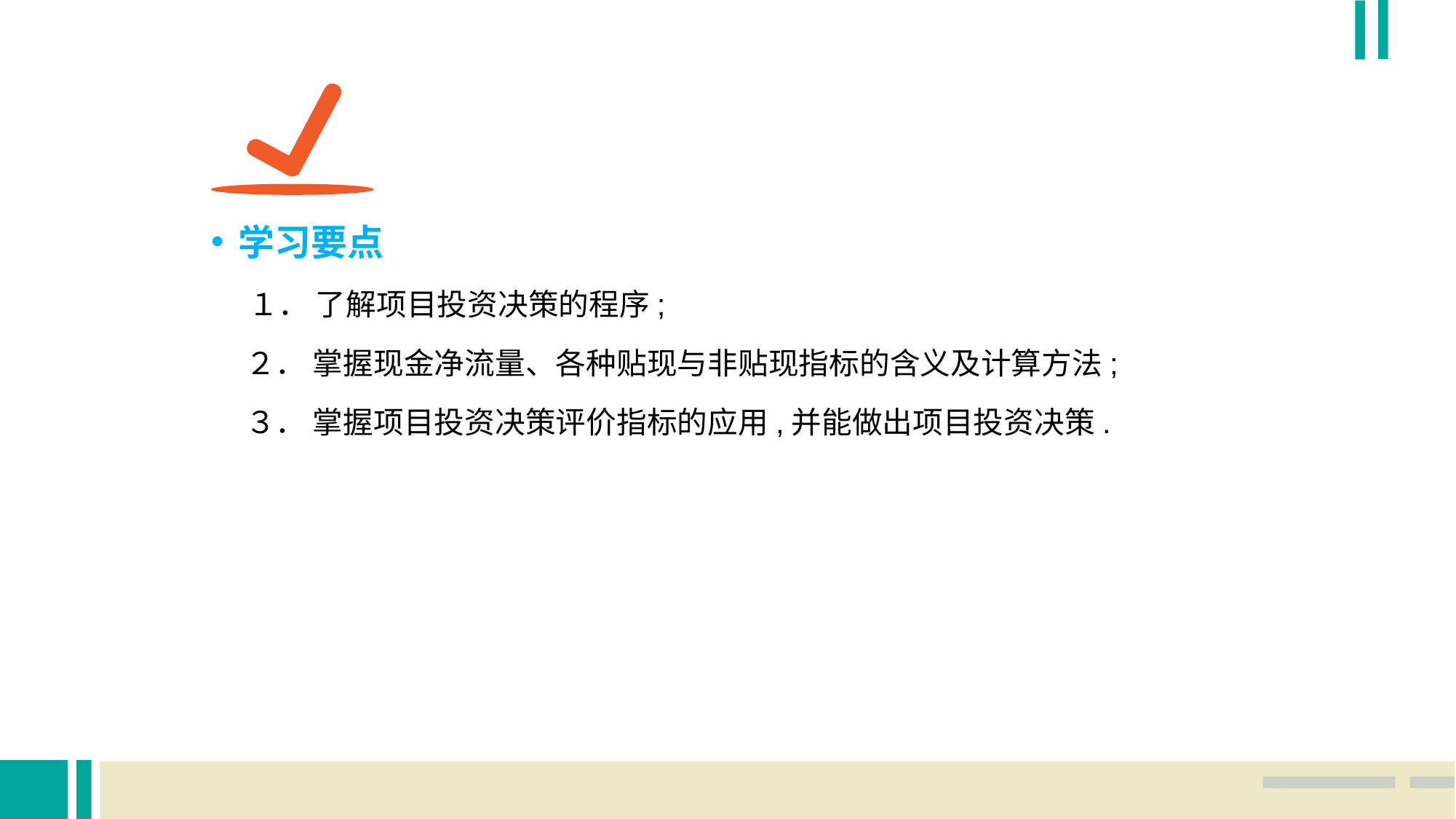

学习要点
　 １． 了解项目投资决策的程序;
    ２． 掌握现金净流量、各种贴现与非贴现指标的含义及计算方法;
    ３． 掌握项目投资决策评价指标的应用,并能做出项目投资决策.